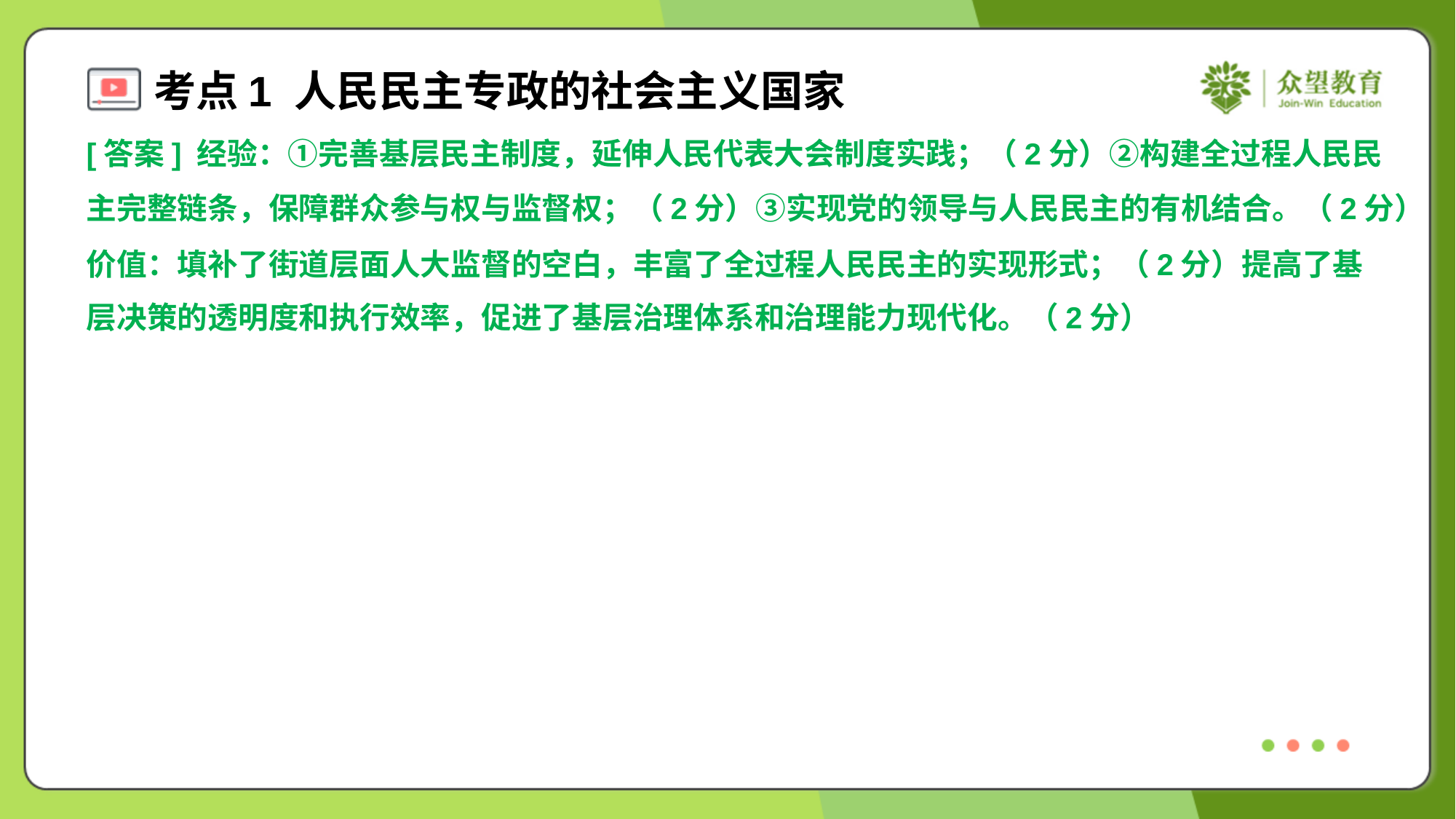

[答案] 经验：①完善基层民主制度，延伸人民代表大会制度实践；（2分）②构建全过程人民民
主完整链条，保障群众参与权与监督权；（2分）③实现党的领导与人民民主的有机结合。（2分）
价值：填补了街道层面人大监督的空白，丰富了全过程人民民主的实现形式；（2分）提高了基
层决策的透明度和执行效率，促进了基层治理体系和治理能力现代化。（2分）